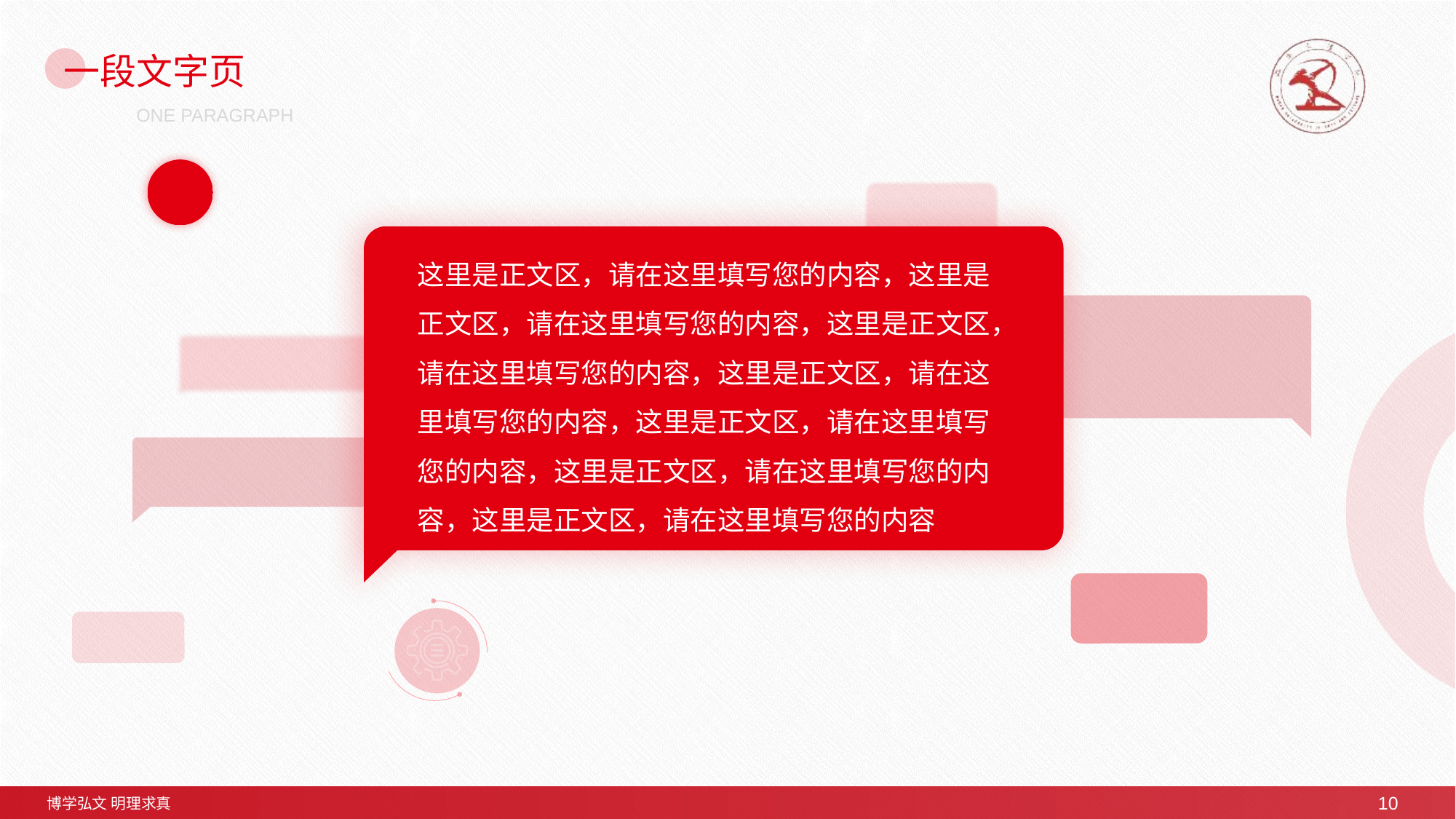

# 一段文字页

ONE PARAGRAPH

这里是正文区，请在这里填写您的内容，这里是正文区，请在这里填写您的内容，这里是正文区，请在这里填写您的内容，这里是正文区，请在这里填写您的内容，这里是正文区，请在这里填写您的内容，这里是正文区，请在这里填写您的内容，这里是正文区，请在这里填写您的内容